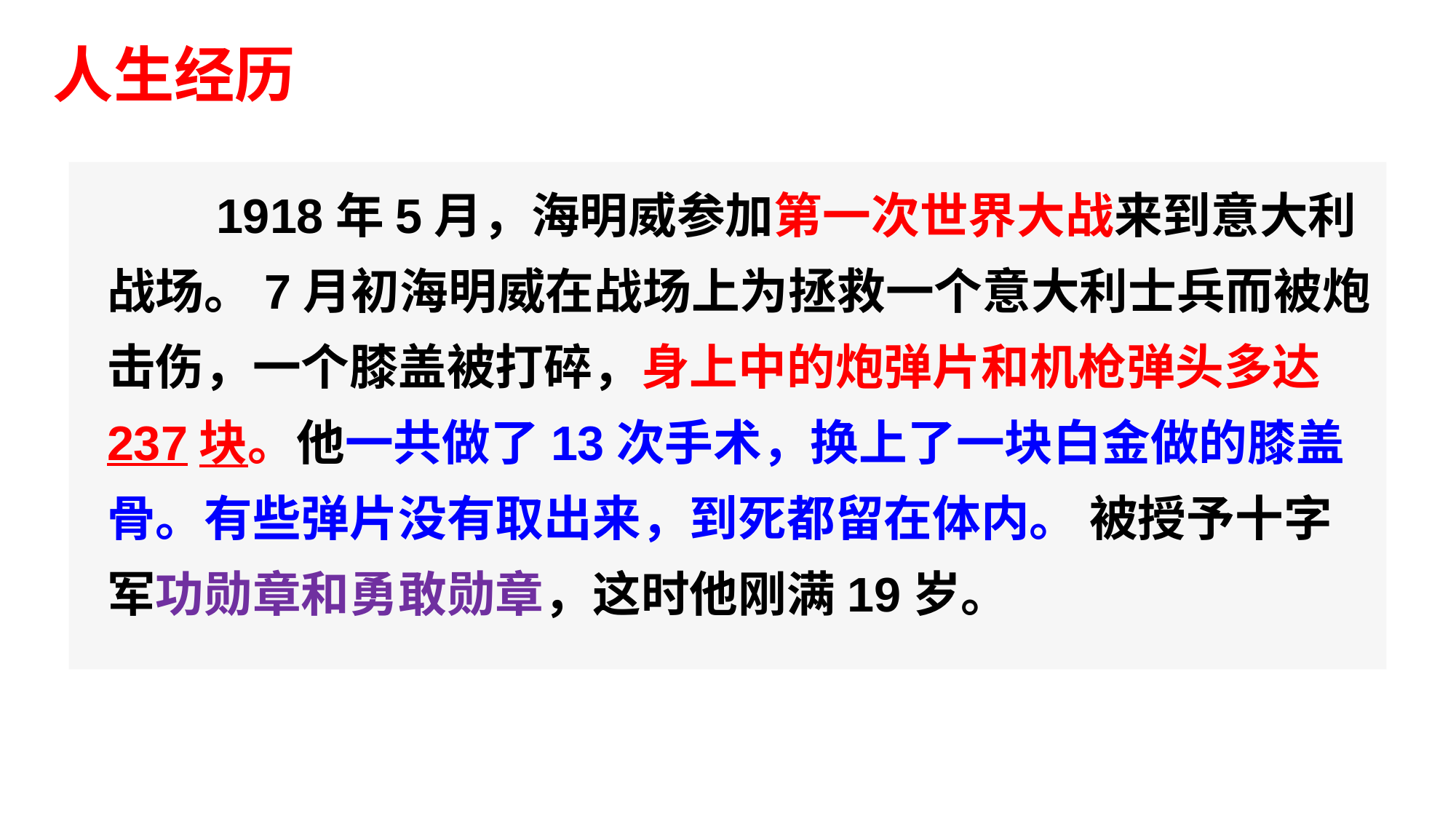

人生经历
   	1918年5月，海明威参加第一次世界大战来到意大利战场。7月初海明威在战场上为拯救一个意大利士兵而被炮击伤，一个膝盖被打碎，身上中的炮弹片和机枪弹头多达237块。他一共做了13次手术，换上了一块白金做的膝盖骨。有些弹片没有取出来，到死都留在体内。 被授予十字军功勋章和勇敢勋章，这时他刚满19岁。